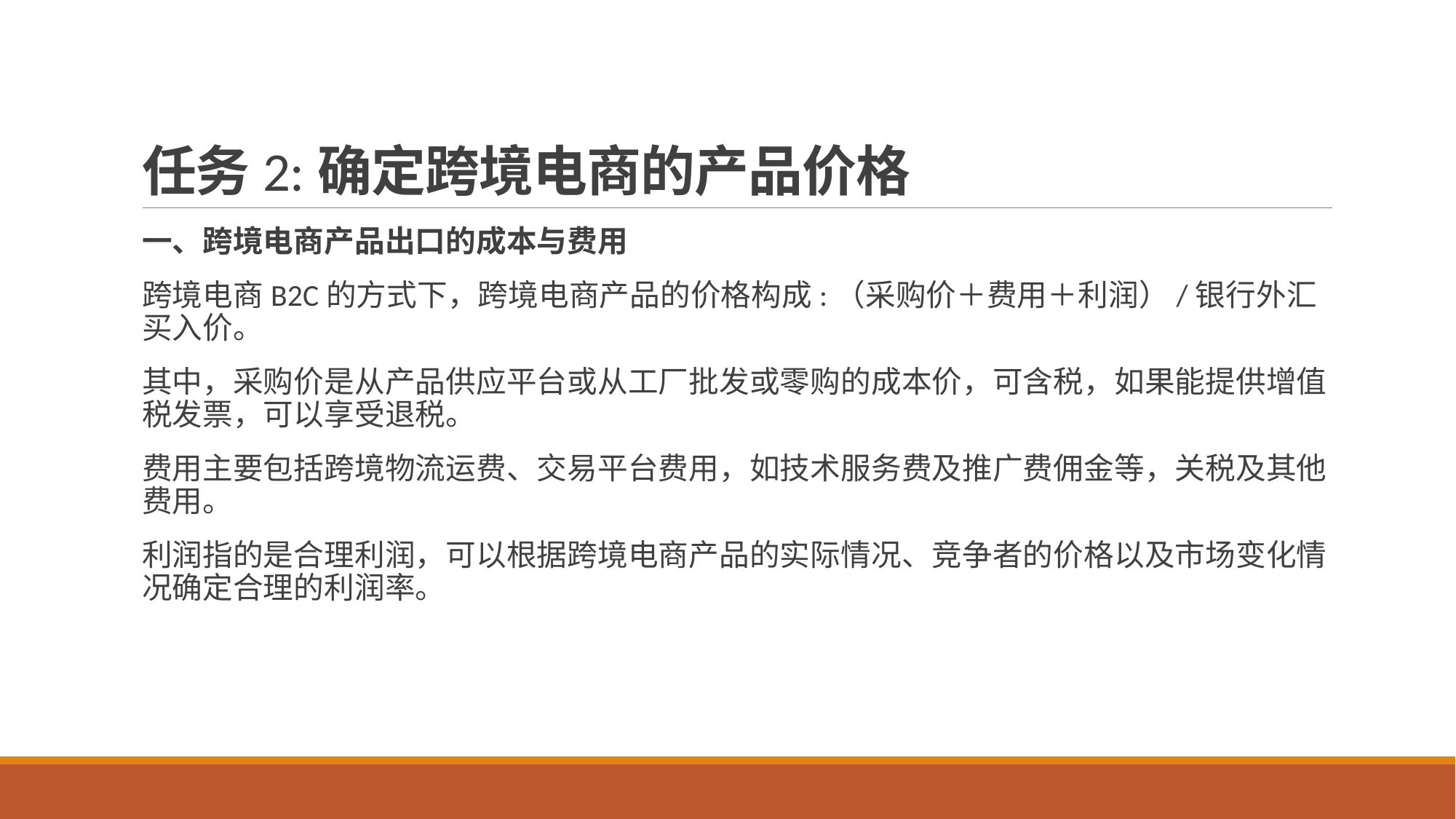

# 任务2:确定跨境电商的产品价格
一、跨境电商产品出口的成本与费用
跨境电商B2C的方式下，跨境电商产品的价格构成:（采购价＋费用＋利润）/银行外汇买入价。
其中，采购价是从产品供应平台或从工厂批发或零购的成本价，可含税，如果能提供增值税发票，可以享受退税。
费用主要包括跨境物流运费、交易平台费用，如技术服务费及推广费佣金等，关税及其他费用。
利润指的是合理利润，可以根据跨境电商产品的实际情况、竞争者的价格以及市场变化情况确定合理的利润率。